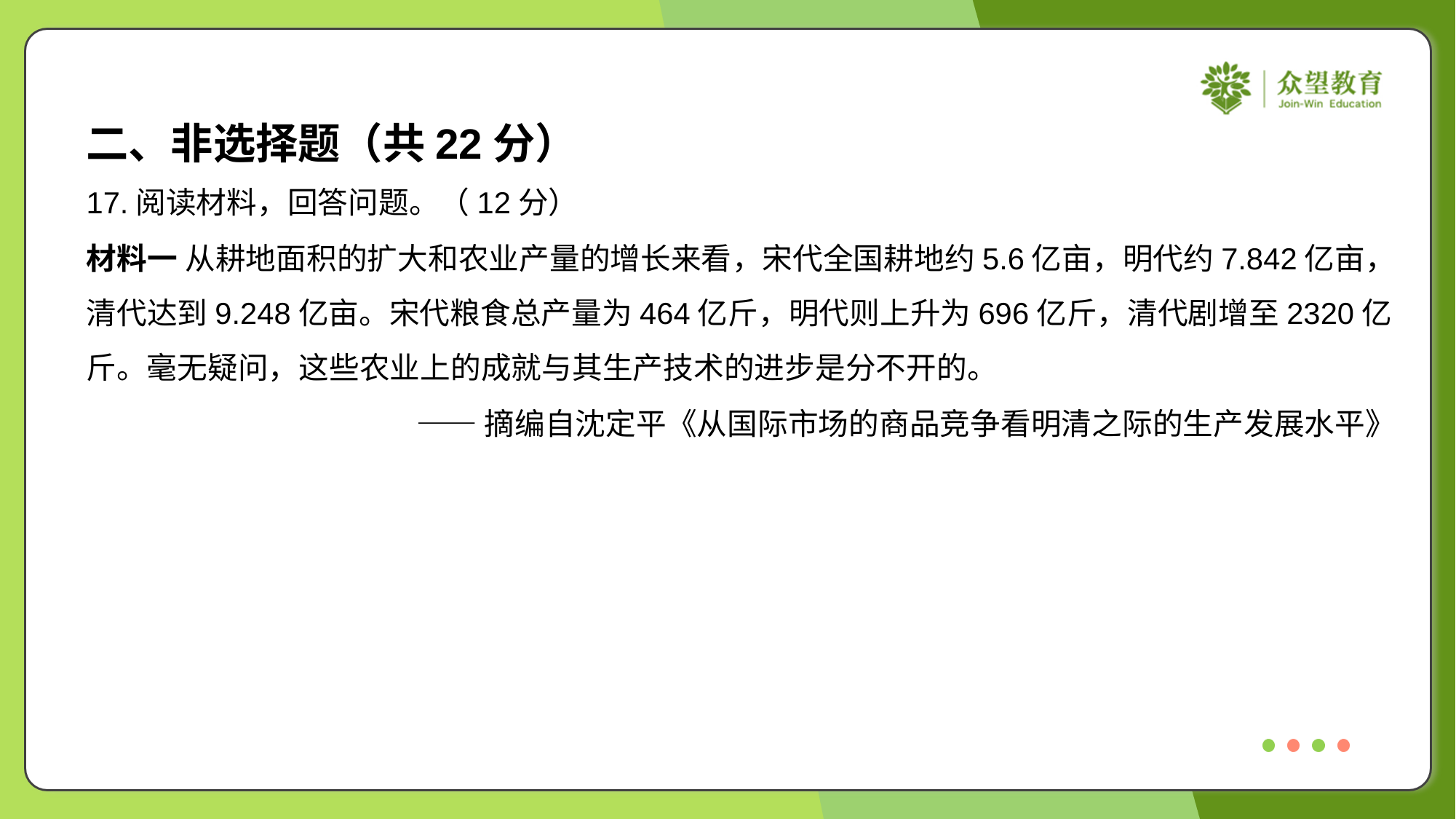

二、非选择题（共22分）
17.阅读材料，回答问题。（12分）
材料一 从耕地面积的扩大和农业产量的增长来看，宋代全国耕地约5.6亿亩，明代约7.842亿亩，
清代达到9.248亿亩。宋代粮食总产量为464亿斤，明代则上升为696亿斤，清代剧增至2320亿
斤。毫无疑问，这些农业上的成就与其生产技术的进步是分不开的。
——摘编自沈定平《从国际市场的商品竞争看明清之际的生产发展水平》